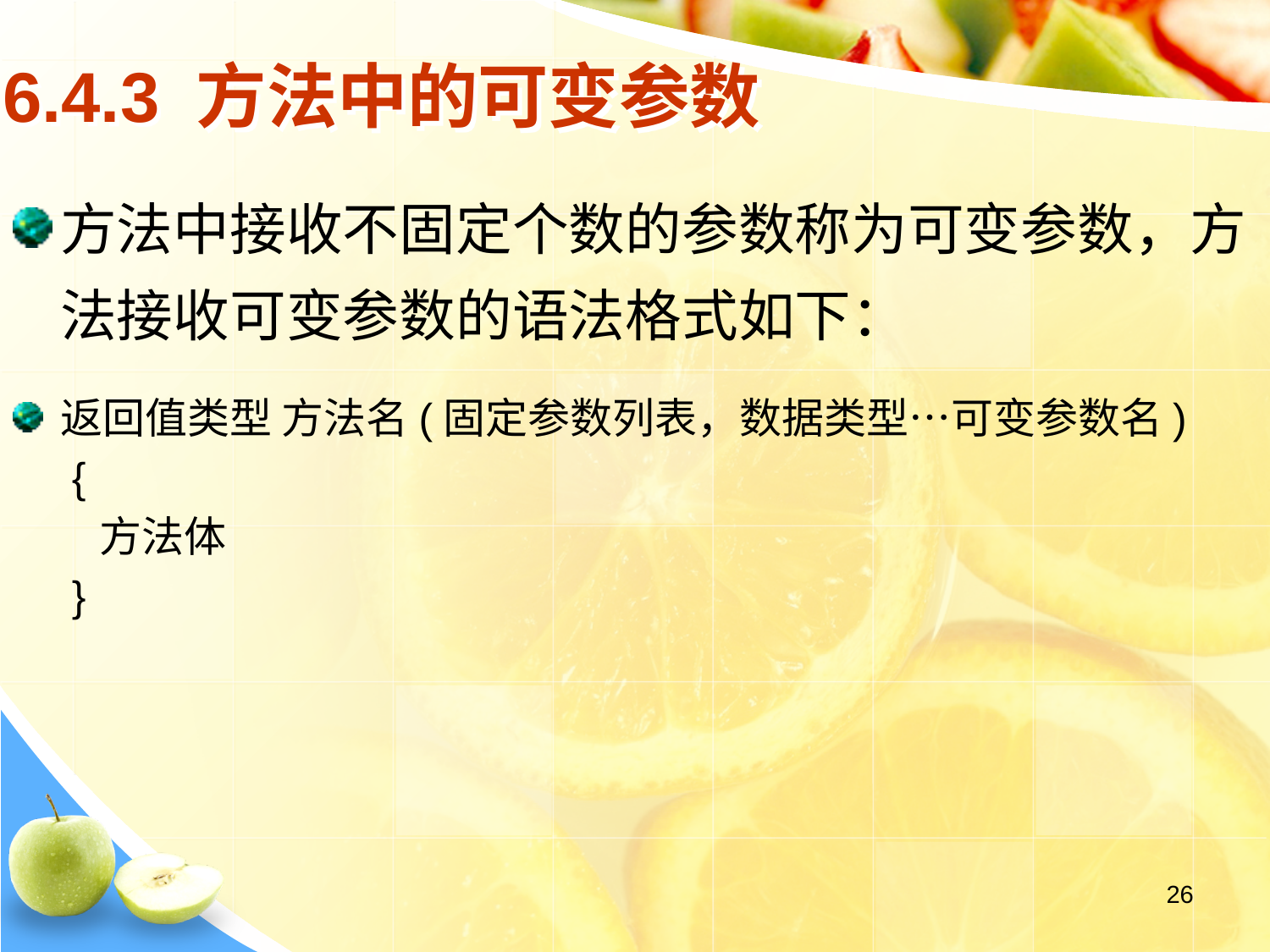

# 6.4.3 方法中的可变参数
方法中接收不固定个数的参数称为可变参数，方法接收可变参数的语法格式如下：
返回值类型 方法名(固定参数列表，数据类型…可变参数名)
     {
        方法体
     }

26